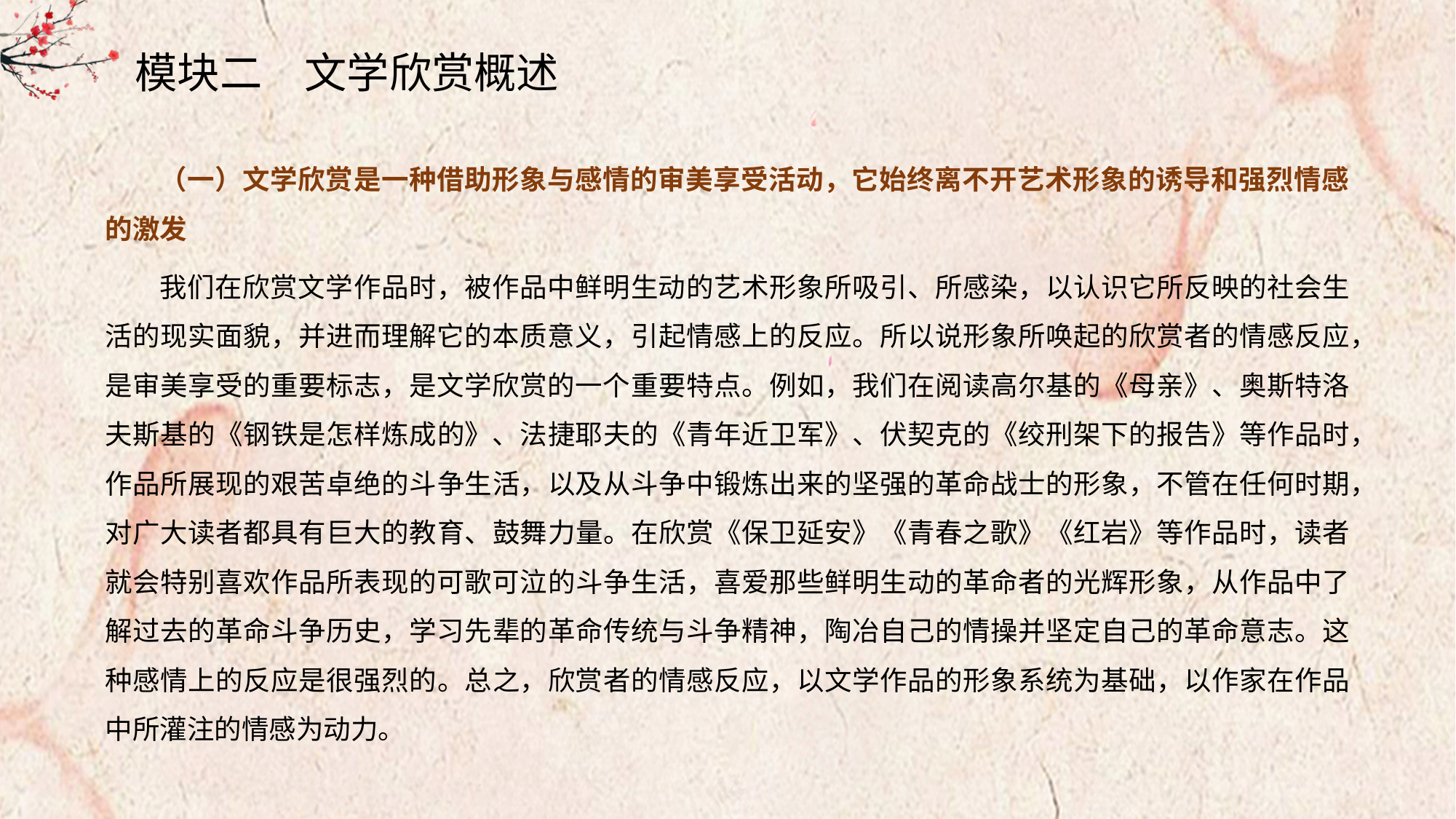

模块二　文学欣赏概述
（一）文学欣赏是一种借助形象与感情的审美享受活动，它始终离不开艺术形象的诱导和强烈情感的激发
我们在欣赏文学作品时，被作品中鲜明生动的艺术形象所吸引、所感染，以认识它所反映的社会生活的现实面貌，并进而理解它的本质意义，引起情感上的反应。所以说形象所唤起的欣赏者的情感反应，是审美享受的重要标志，是文学欣赏的一个重要特点。例如，我们在阅读高尔基的《母亲》、奥斯特洛夫斯基的《钢铁是怎样炼成的》、法捷耶夫的《青年近卫军》、伏契克的《绞刑架下的报告》等作品时，作品所展现的艰苦卓绝的斗争生活，以及从斗争中锻炼出来的坚强的革命战士的形象，不管在任何时期，对广大读者都具有巨大的教育、鼓舞力量。在欣赏《保卫延安》《青春之歌》《红岩》等作品时，读者就会特别喜欢作品所表现的可歌可泣的斗争生活，喜爱那些鲜明生动的革命者的光辉形象，从作品中了解过去的革命斗争历史，学习先辈的革命传统与斗争精神，陶冶自己的情操并坚定自己的革命意志。这种感情上的反应是很强烈的。总之，欣赏者的情感反应，以文学作品的形象系统为基础，以作家在作品中所灌注的情感为动力。